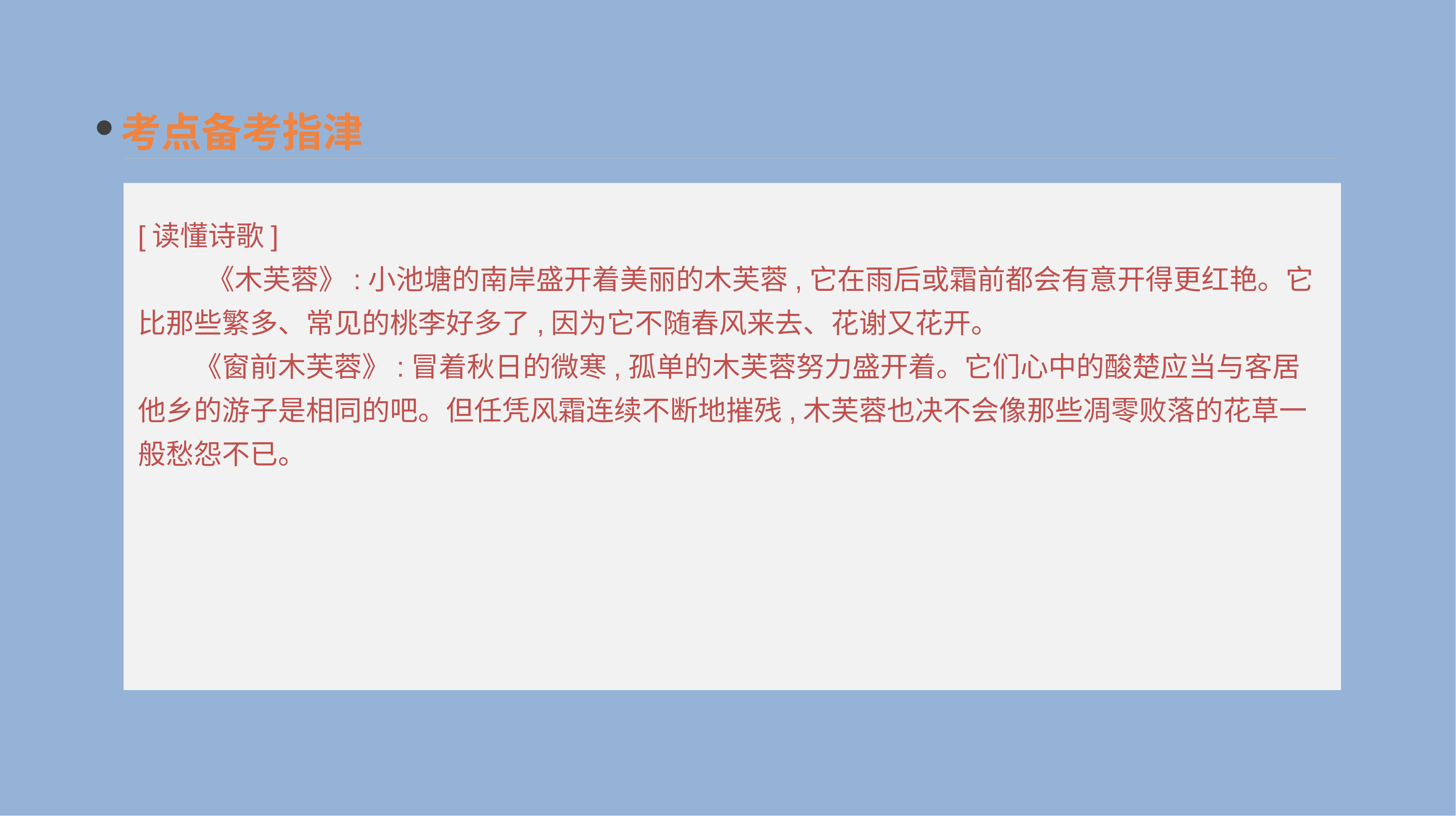

考点备考指津

[读懂诗歌]
 　　《木芙蓉》:小池塘的南岸盛开着美丽的木芙蓉,它在雨后或霜前都会有意开得更红艳。它比那些繁多、常见的桃李好多了,因为它不随春风来去、花谢又花开。
　　《窗前木芙蓉》:冒着秋日的微寒,孤单的木芙蓉努力盛开着。它们心中的酸楚应当与客居他乡的游子是相同的吧。但任凭风霜连续不断地摧残,木芙蓉也决不会像那些凋零败落的花草一般愁怨不已。